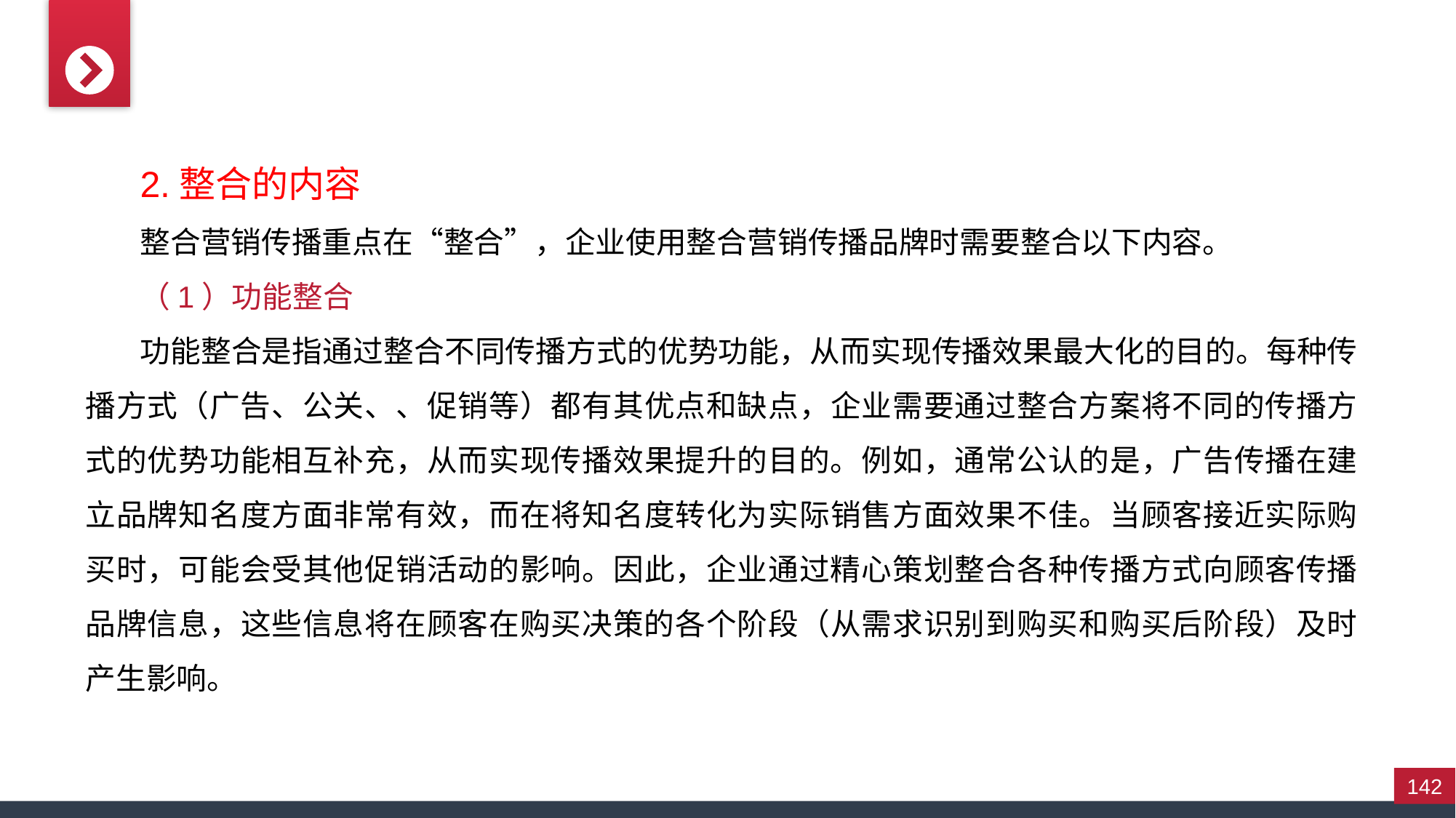

2.整合的内容
整合营销传播重点在“整合”，企业使用整合营销传播品牌时需要整合以下内容。
（1）功能整合
功能整合是指通过整合不同传播方式的优势功能，从而实现传播效果最大化的目的。每种传播方式（广告、公关、、促销等）都有其优点和缺点，企业需要通过整合方案将不同的传播方式的优势功能相互补充，从而实现传播效果提升的目的。例如，通常公认的是，广告传播在建立品牌知名度方面非常有效，而在将知名度转化为实际销售方面效果不佳。当顾客接近实际购买时，可能会受其他促销活动的影响。因此，企业通过精心策划整合各种传播方式向顾客传播品牌信息，这些信息将在顾客在购买决策的各个阶段（从需求识别到购买和购买后阶段）及时产生影响。